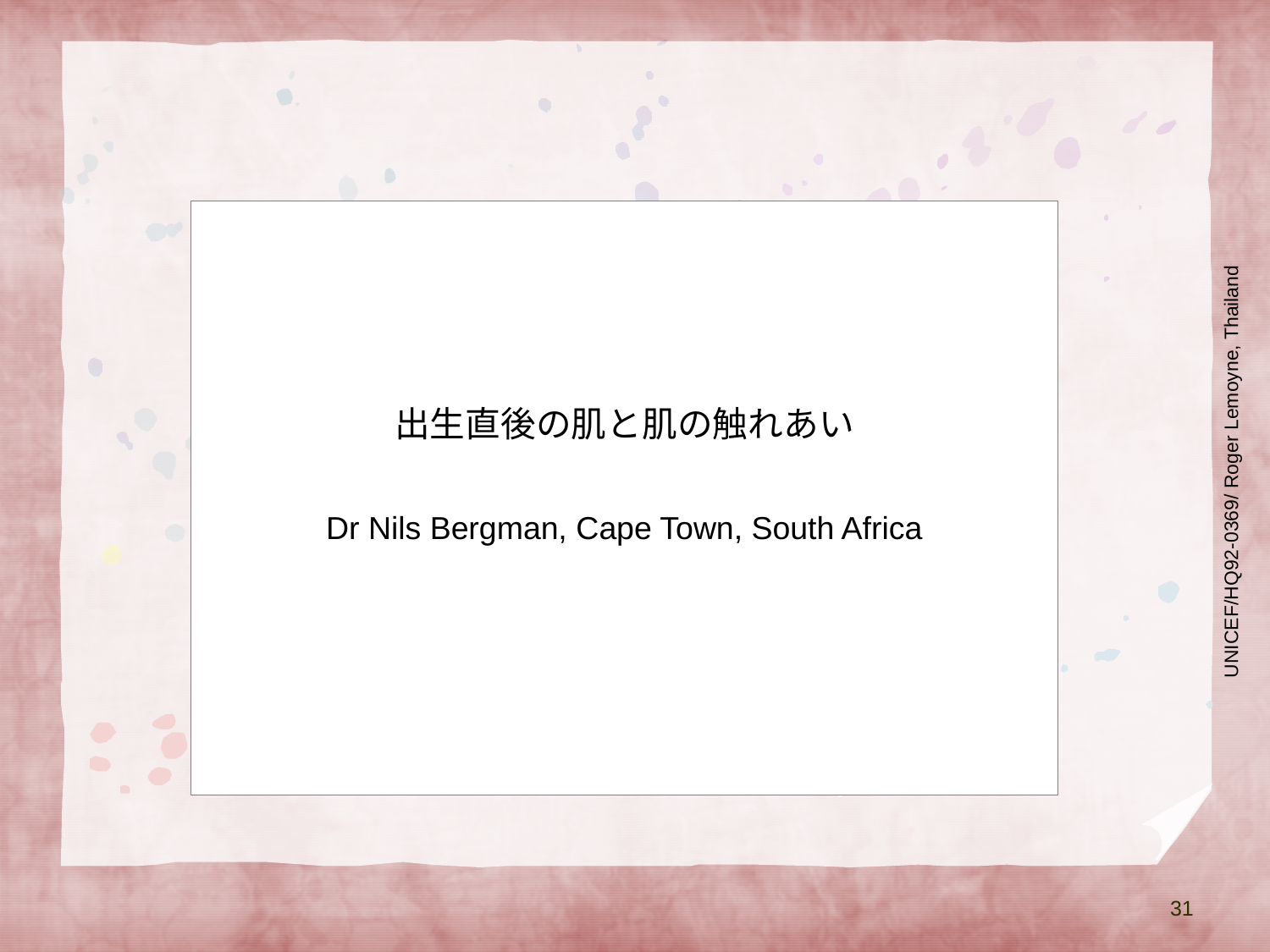

#

出生直後の肌と肌の触れあい
Dr Nils Bergman, Cape Town, South Africa

UNICEF/HQ92-0369/ Roger Lemoyne, Thailand
31